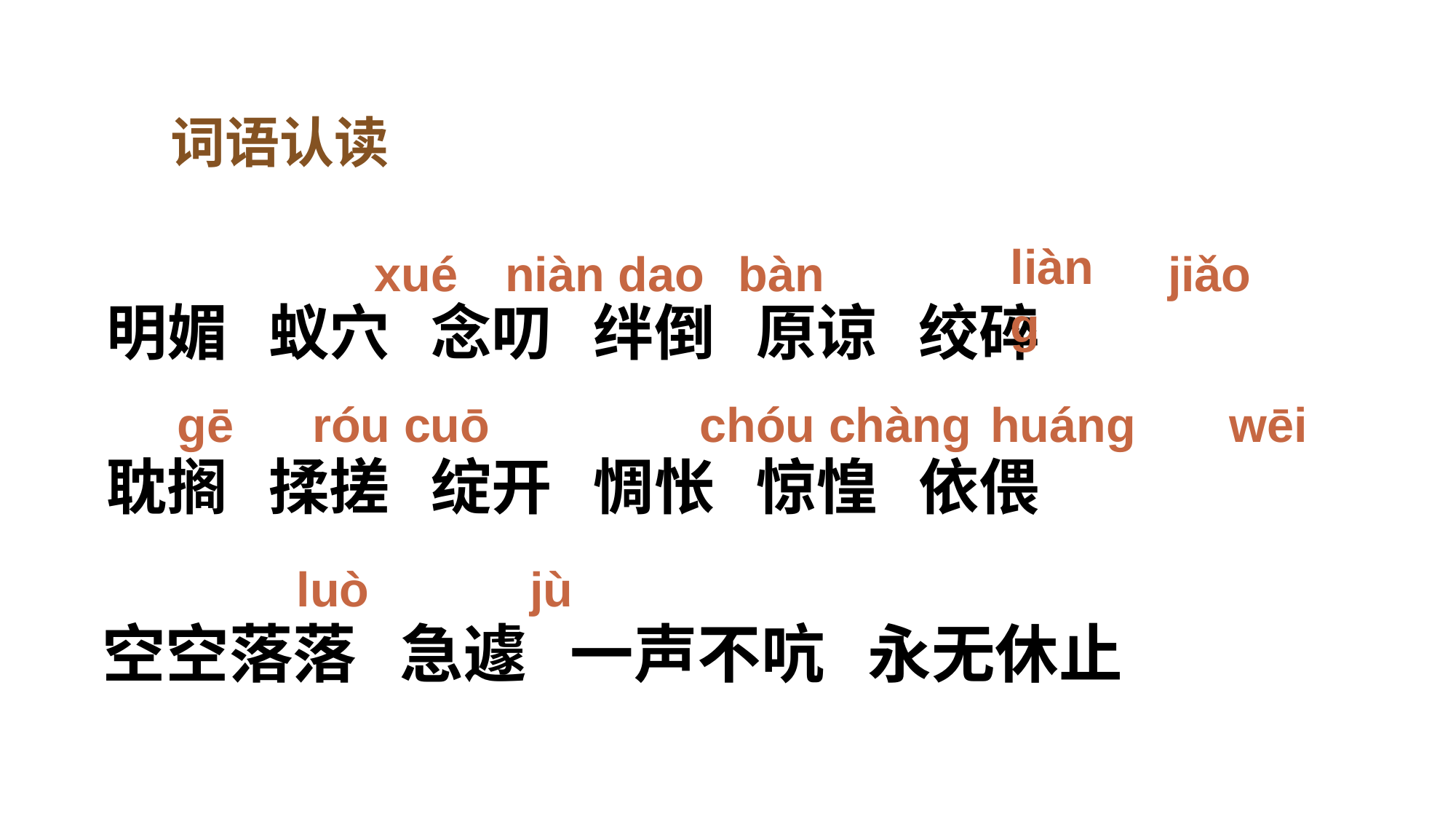

词语认读
liàng
 xué
niàn dao
jiǎo
bàn
明媚   蚁穴   念叨   绊倒   原谅   绞碎
róu cuō
chóu chàng
huánɡ
wēi
ɡē
耽搁   揉搓   绽开   惆怅   惊惶   依偎
luò
jù
空空落落   急遽   一声不吭   永无休止